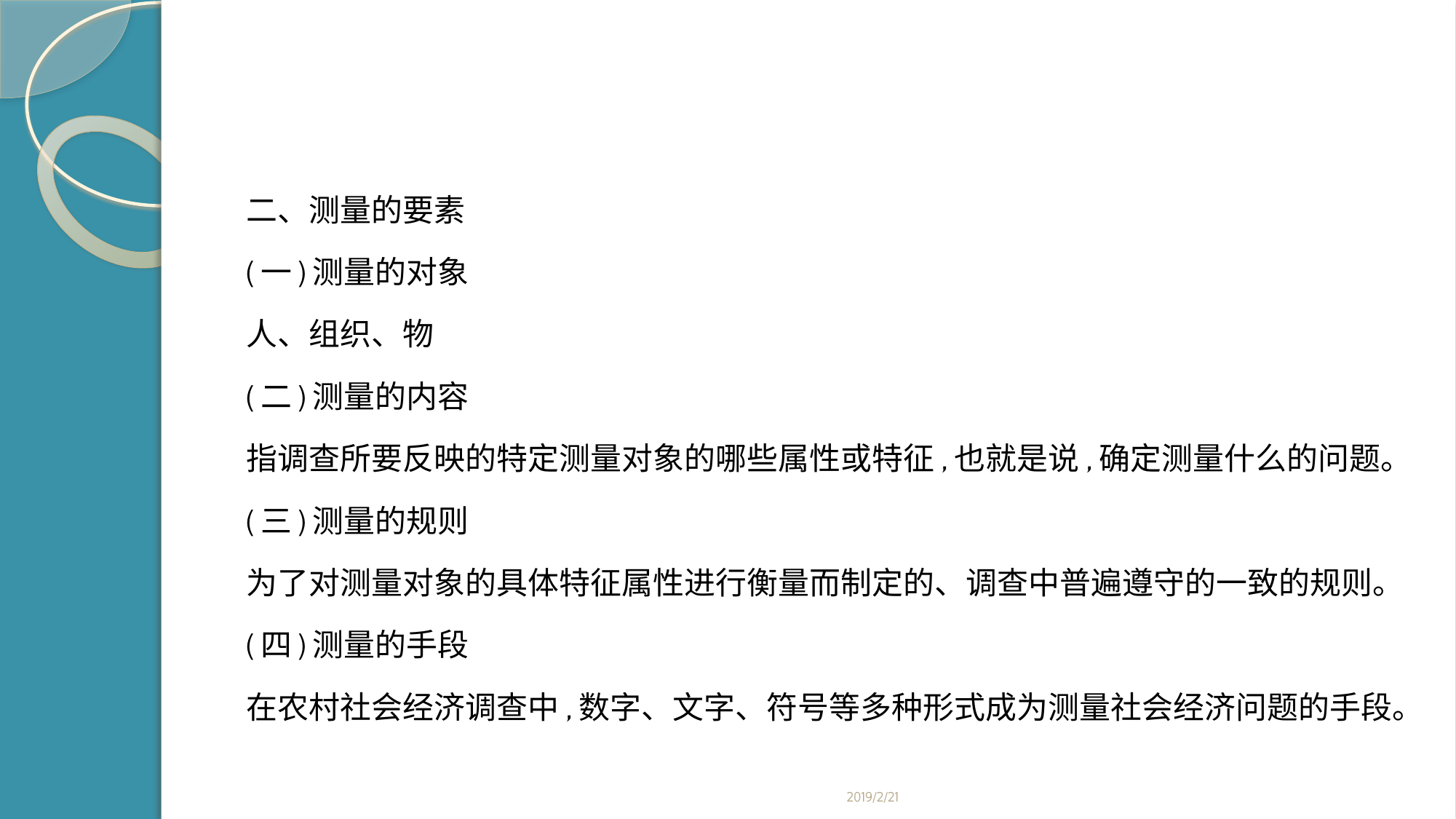

#
二、测量的要素
(一)测量的对象
人、组织、物
(二)测量的内容
指调查所要反映的特定测量对象的哪些属性或特征,也就是说,确定测量什么的问题。
(三)测量的规则
为了对测量对象的具体特征属性进行衡量而制定的、调查中普遍遵守的一致的规则。
(四)测量的手段
在农村社会经济调查中,数字、文字、符号等多种形式成为测量社会经济问题的手段。
2019/2/21